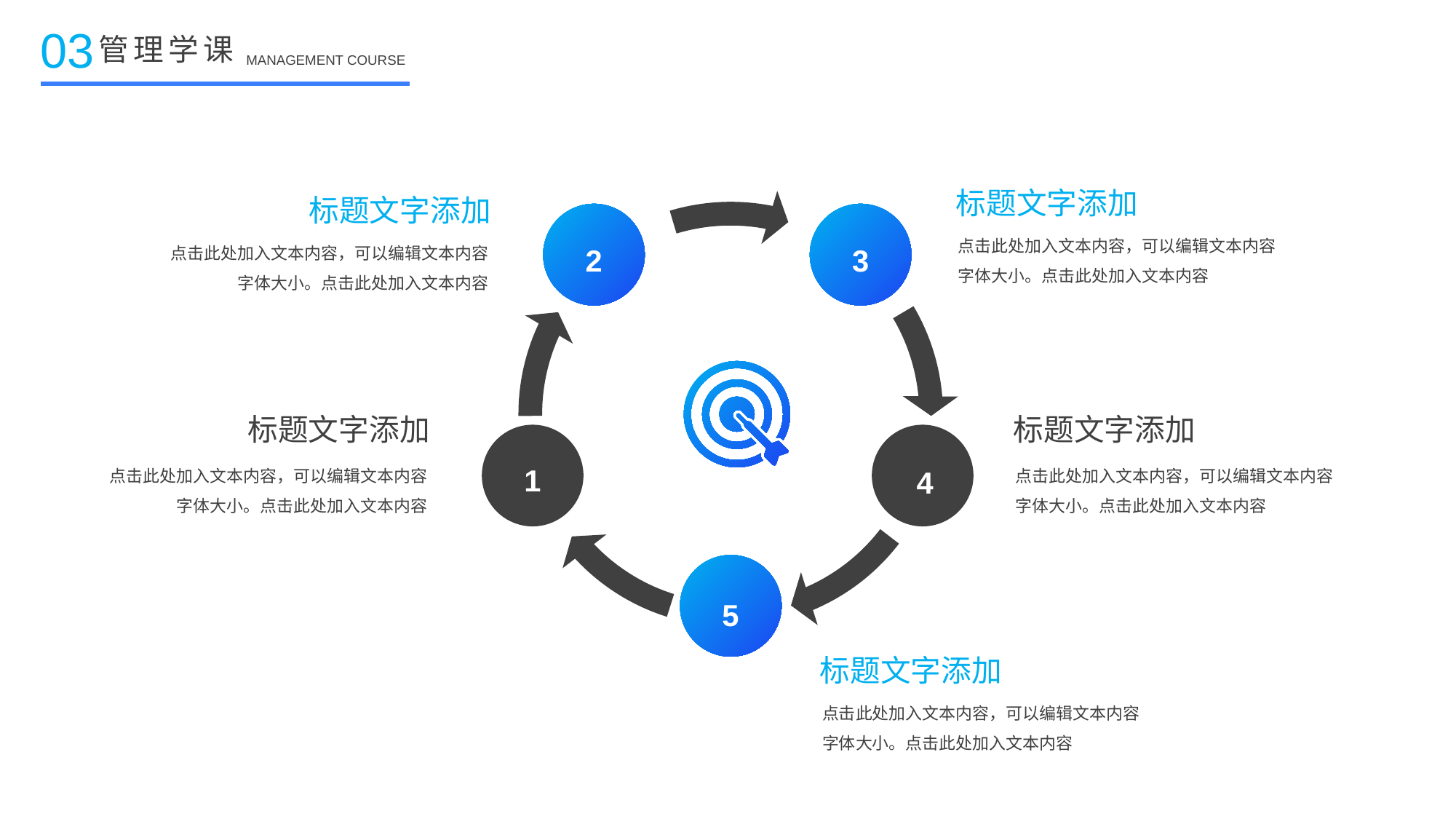

03
管理学课
MANAGEMENT COURSE
标题文字添加
标题文字添加

点击此处加入文本内容，可以编辑文本内容
字体大小。点击此处加入文本内容
2
3
点击此处加入文本内容，可以编辑文本内容
字体大小。点击此处加入文本内容

标题文字添加
点击此处加入文本内容，可以编辑文本内容
字体大小。点击此处加入文本内容
标题文字添加
点击此处加入文本内容，可以编辑文本内容
字体大小。点击此处加入文本内容

1
4

5
标题文字添加
点击此处加入文本内容，可以编辑文本内容
字体大小。点击此处加入文本内容